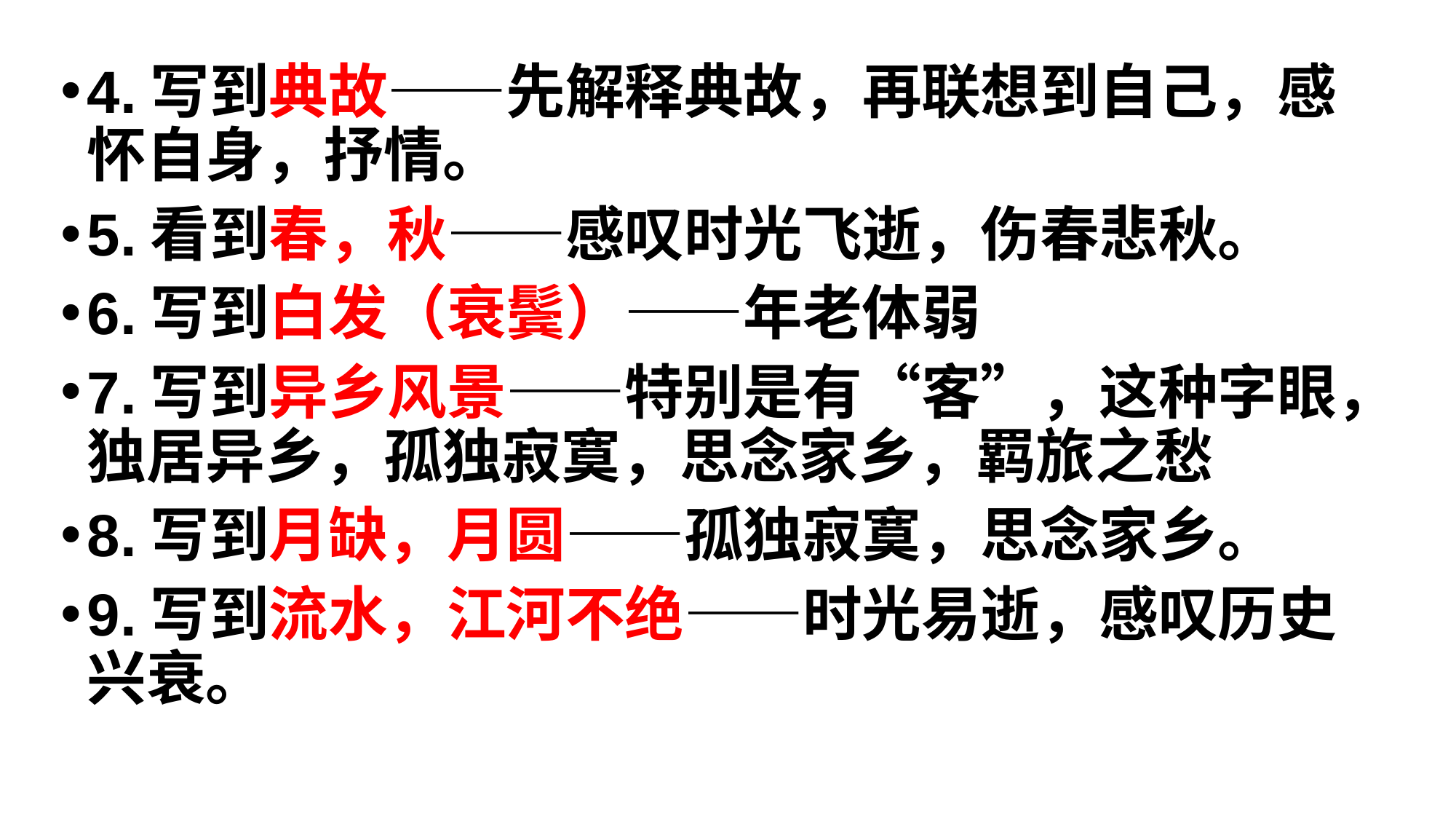

4.写到典故——先解释典故，再联想到自己，感怀自身，抒情。
5.看到春，秋——感叹时光飞逝，伤春悲秋。
6.写到白发（衰鬓）——年老体弱
7.写到异乡风景——特别是有“客”，这种字眼，独居异乡，孤独寂寞，思念家乡，羁旅之愁
8.写到月缺，月圆——孤独寂寞，思念家乡。
9.写到流水，江河不绝——时光易逝，感叹历史兴衰。